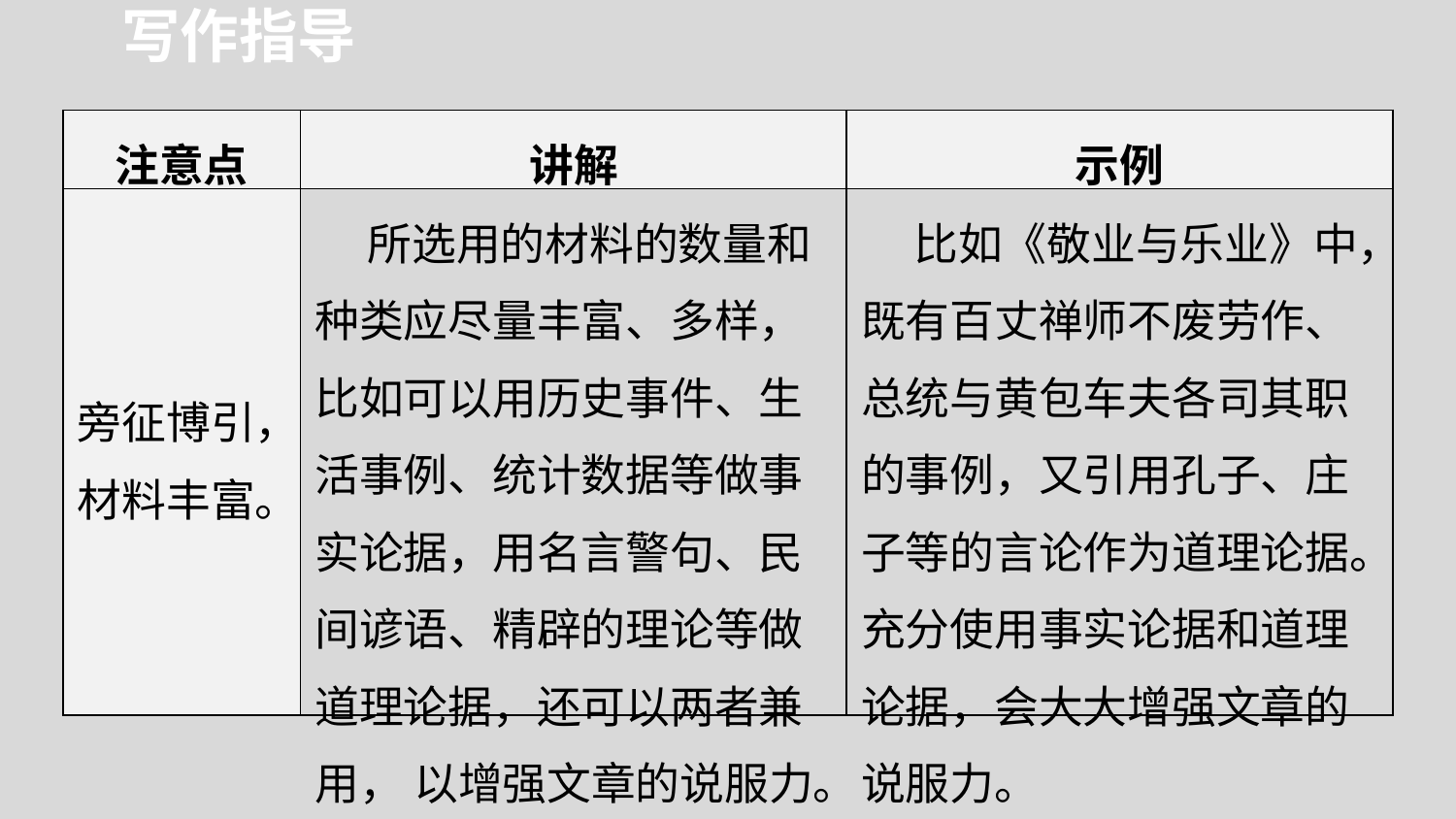

写作指导
| 注意点 | 讲解 | 示例 |
| --- | --- | --- |
| 旁征博引， 材料丰富。 | 所选用的材料的数量和种类应尽量丰富、多样，比如可以用历史事件、生活事例、统计数据等做事实论据，用名言警句、民间谚语、精辟的理论等做道理论据，还可以两者兼用， 以增强文章的说服力。 | 比如《敬业与乐业》中，既有百丈禅师不废劳作、总统与黄包车夫各司其职的事例，又引用孔子、庄子等的言论作为道理论据。充分使用事实论据和道理论据，会大大增强文章的说服力。 |